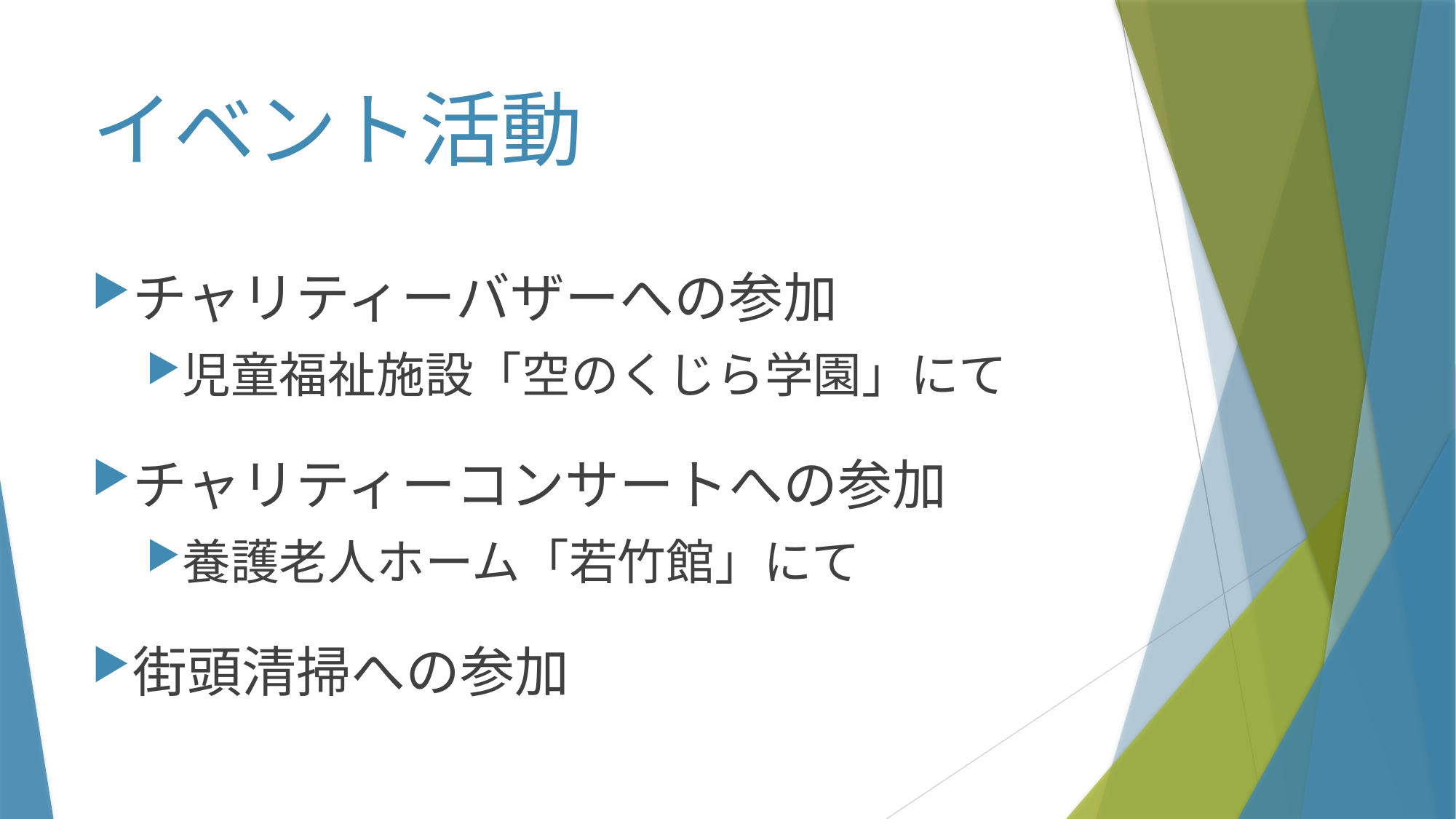

# イベント活動
チャリティーバザーへの参加
児童福祉施設「空のくじら学園」にて
チャリティーコンサートへの参加
養護老人ホーム「若竹館」にて
街頭清掃への参加